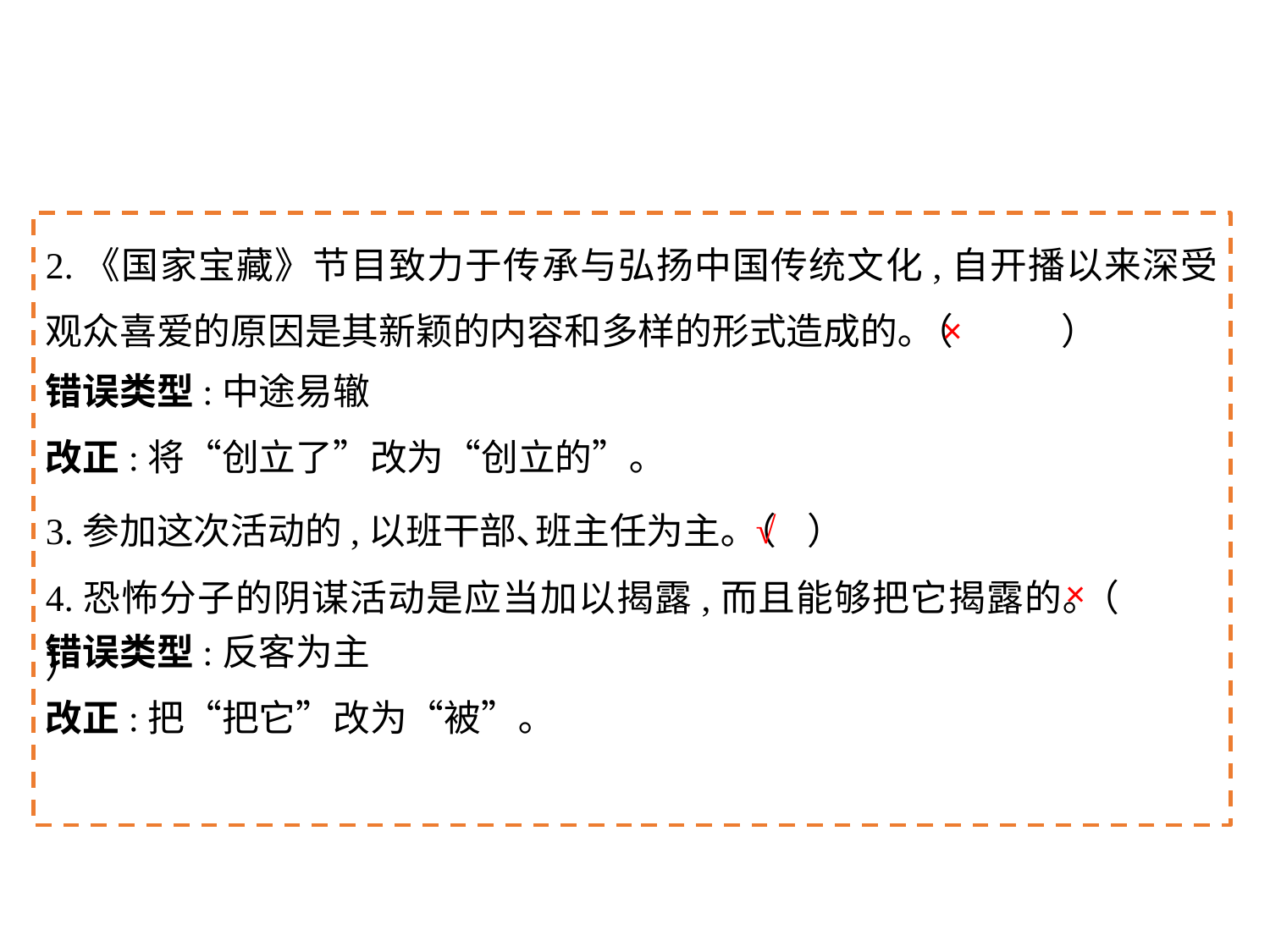

2.《国家宝藏》节目致力于传承与弘扬中国传统文化,自开播以来深受观众喜爱的原因是其新颖的内容和多样的形式造成的｡（	）

3.参加这次活动的,以班干部､班主任为主｡（	）
4.恐怖分子的阴谋活动是应当加以揭露,而且能够把它揭露的｡（	）

×
错误类型:中途易辙
改正:将“创立了”改为“创立的”｡
√
×
错误类型:反客为主
改正:把“把它”改为“被”｡